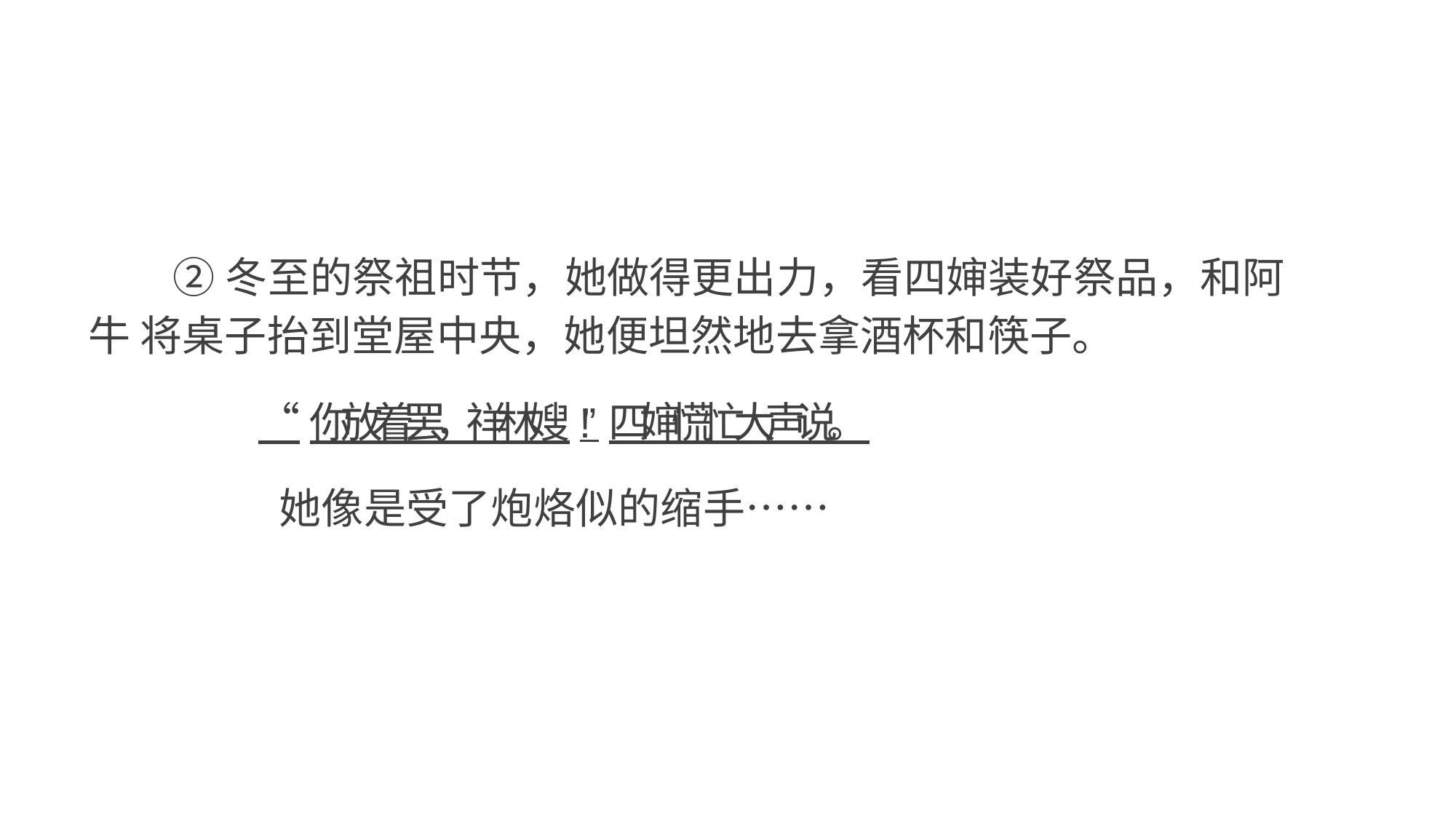

②冬至的祭祖时节，她做得更出力，看四婶装好祭品，和阿牛 将桌子抬到堂屋中央，她便坦然地去拿酒杯和筷子。
“ 你 放 着 罢 ， 祥 林 嫂 ! ” 四 婶 慌 忙 大 声 说 。
她像是受了炮烙似的缩手……